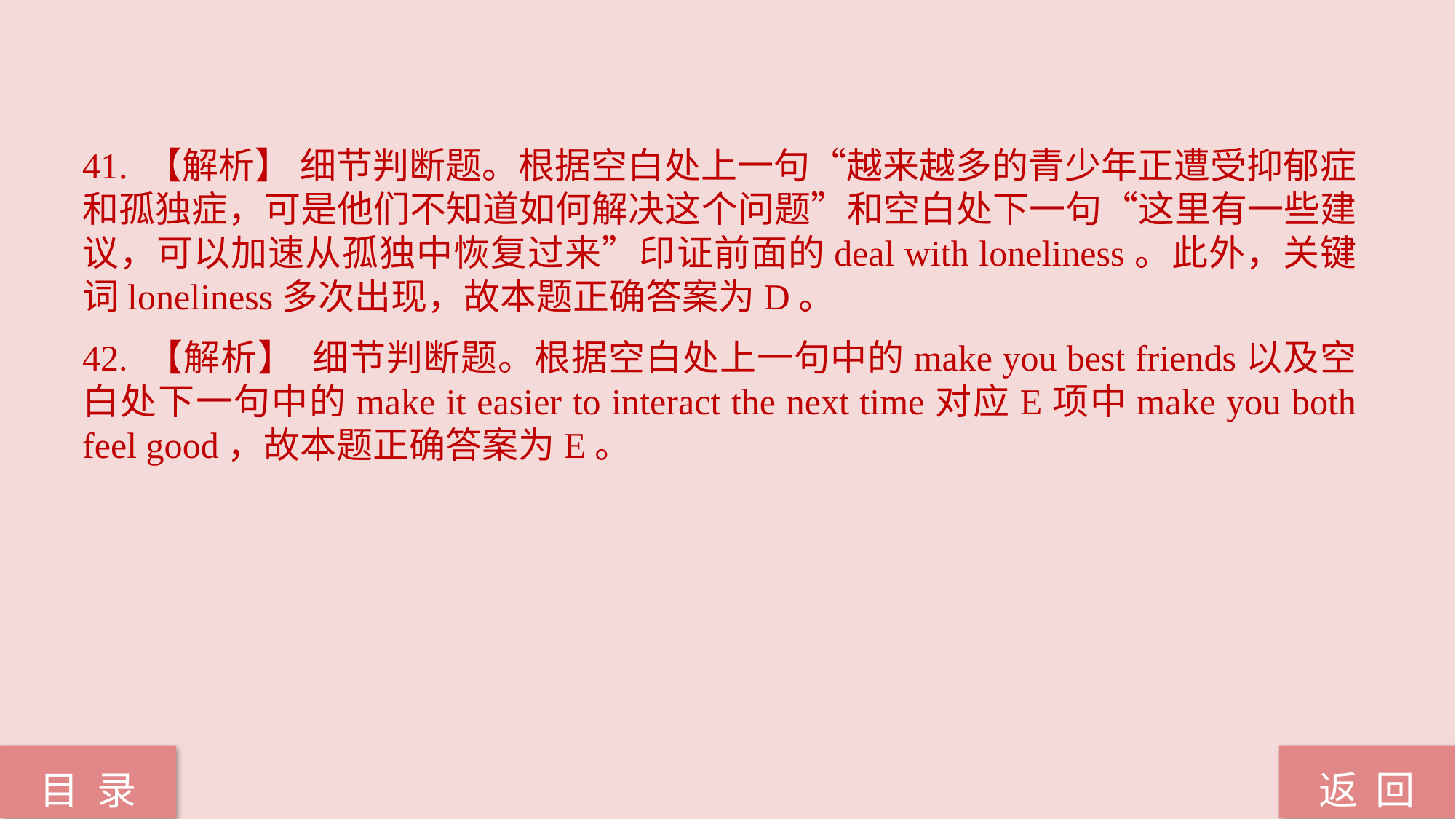

41. 【解析】 细节判断题。根据空白处上一句“越来越多的青少年正遭受抑郁症和孤独症，可是他们不知道如何解决这个问题”和空白处下一句“这里有一些建议，可以加速从孤独中恢复过来”印证前面的deal with loneliness。此外，关键词loneliness多次出现，故本题正确答案为D。
42. 【解析】  细节判断题。根据空白处上一句中的make you best friends以及空白处下一句中的make it easier to interact the next time对应E项中make you both feel good，故本题正确答案为E。
返  回